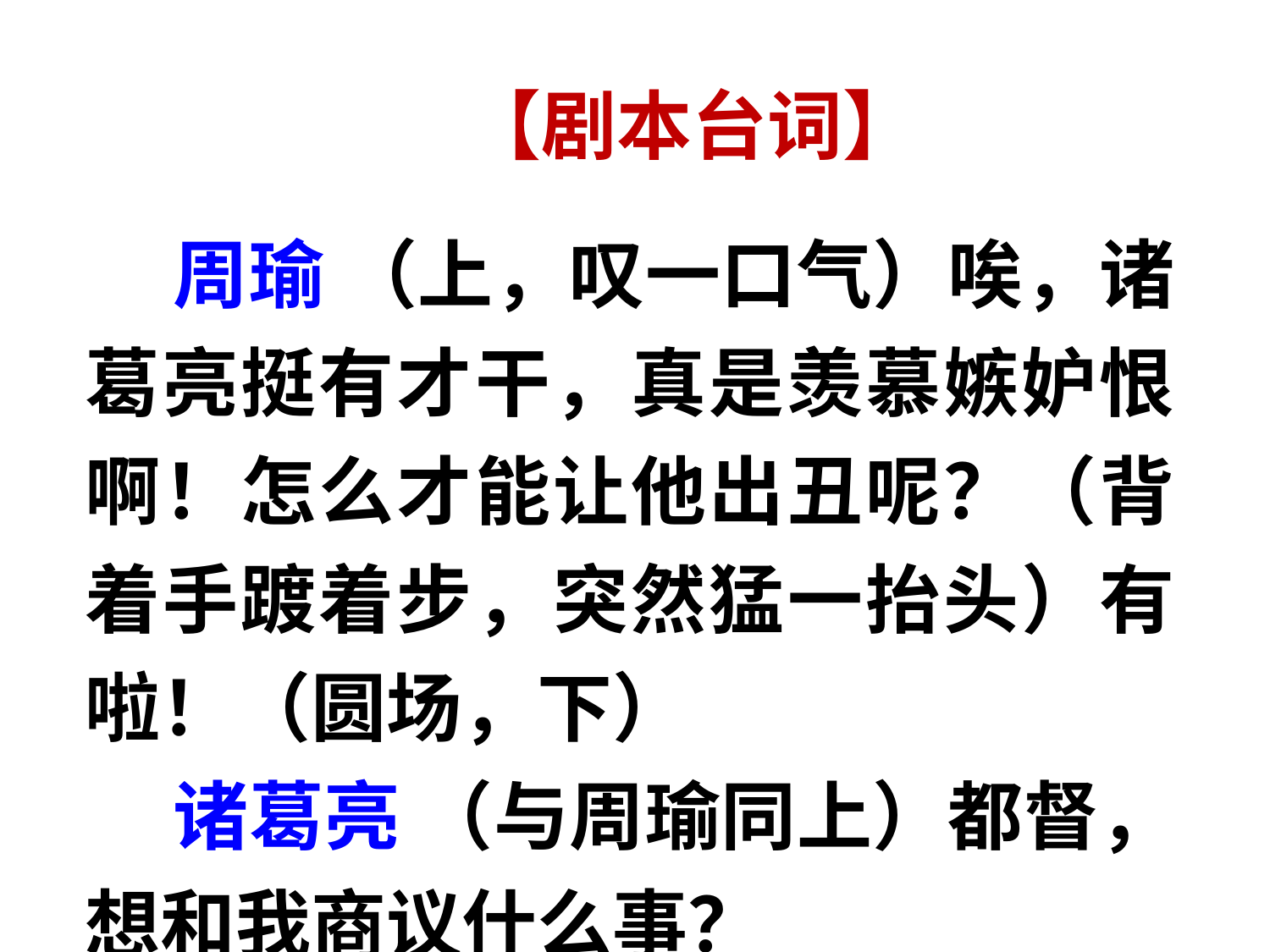

【剧本台词】
    周瑜 （上，叹一口气）唉，诸葛亮挺有才干，真是羡慕嫉妒恨啊！怎么才能让他出丑呢？（背着手踱着步，突然猛一抬头）有啦！（圆场，下）
    诸葛亮 （与周瑜同上）都督，想和我商议什么事？